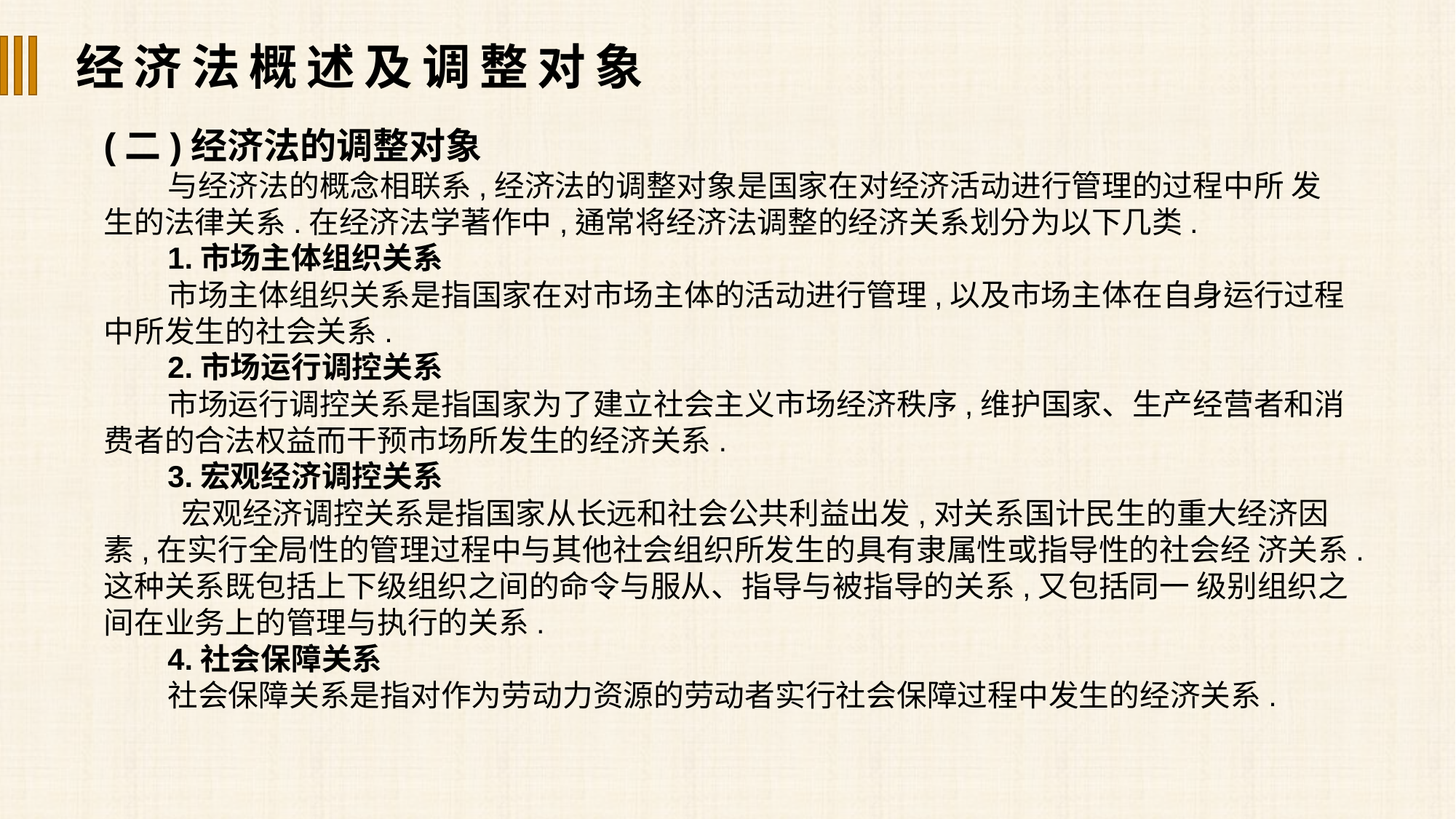

经济法概述及调整对象

(二)经济法的调整对象
与经济法的概念相联系,经济法的调整对象是国家在对经济活动进行管理的过程中所 发生的法律关系.在经济法学著作中,通常将经济法调整的经济关系划分为以下几类.
1.市场主体组织关系
市场主体组织关系是指国家在对市场主体的活动进行管理,以及市场主体在自身运行过程中所发生的社会关系.
2.市场运行调控关系
市场运行调控关系是指国家为了建立社会主义市场经济秩序,维护国家、生产经营者和消费者的合法权益而干预市场所发生的经济关系.
3.宏观经济调控关系
 宏观经济调控关系是指国家从长远和社会公共利益出发,对关系国计民生的重大经济因素,在实行全局性的管理过程中与其他社会组织所发生的具有隶属性或指导性的社会经 济关系.这种关系既包括上下级组织之间的命令与服从、指导与被指导的关系,又包括同一 级别组织之间在业务上的管理与执行的关系.
4.社会保障关系
社会保障关系是指对作为劳动力资源的劳动者实行社会保障过程中发生的经济关系.